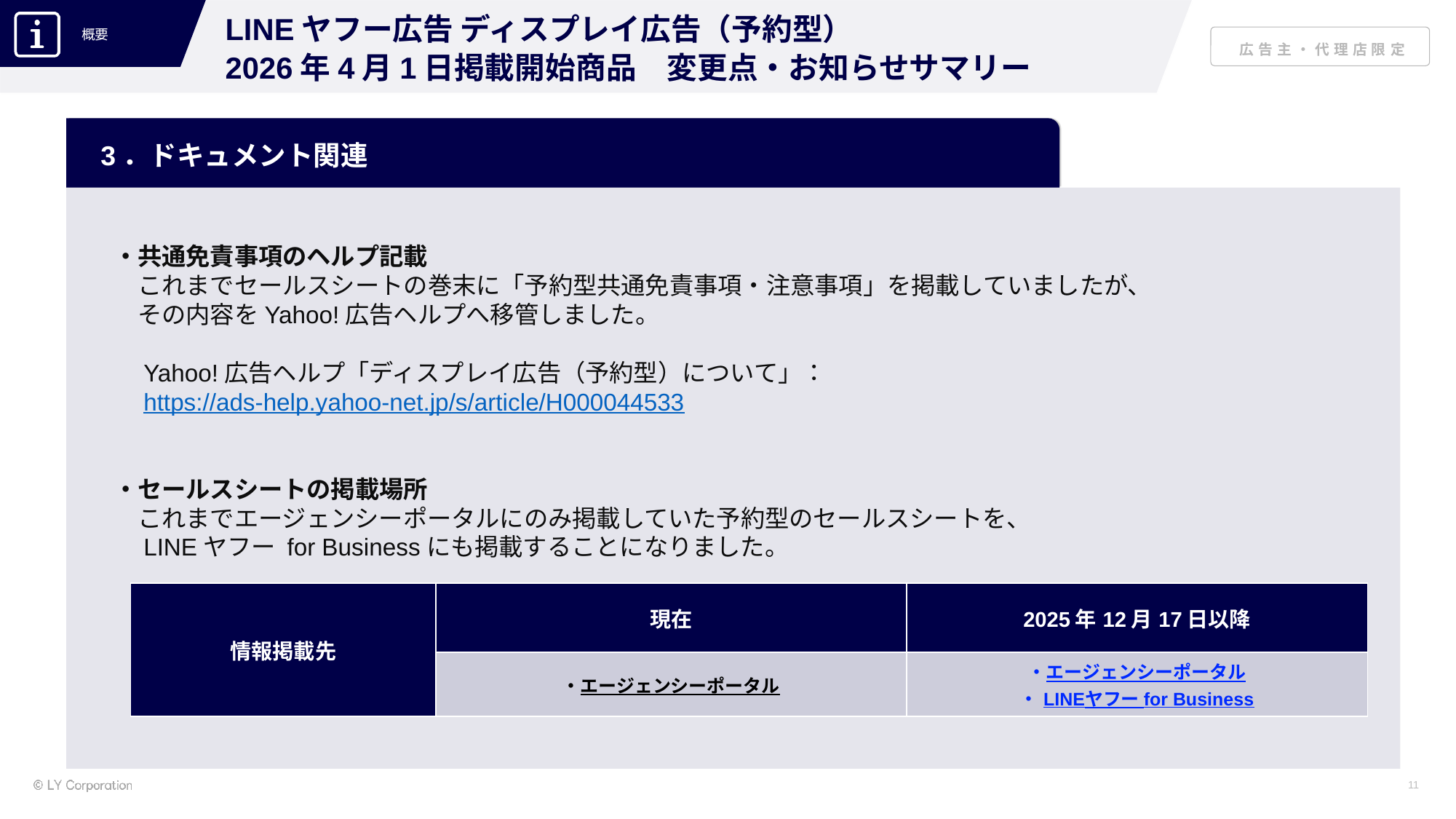

LINEヤフー広告 ディスプレイ広告（予約型）
2026年4月1日掲載開始商品　変更点・お知らせサマリー
3．ドキュメント関連

・共通免責事項のヘルプ記載
　これまでセールスシートの巻末に「予約型共通免責事項・注意事項」を掲載していましたが、
　その内容をYahoo!広告ヘルプへ移管しました。

　Yahoo!広告ヘルプ「ディスプレイ広告（予約型）について」：
　https://ads-help.yahoo-net.jp/s/article/H000044533

・セールスシートの掲載場所
　これまでエージェンシーポータルにのみ掲載していた予約型のセールスシートを、
　LINEヤフー for Businessにも掲載することになりました。

| 情報掲載先 | 現在 | 2025年12月17日以降 |
| --- | --- | --- |
|  | ・エージェンシーポータル | ・エージェンシーポータル ・LINEヤフー for Business |